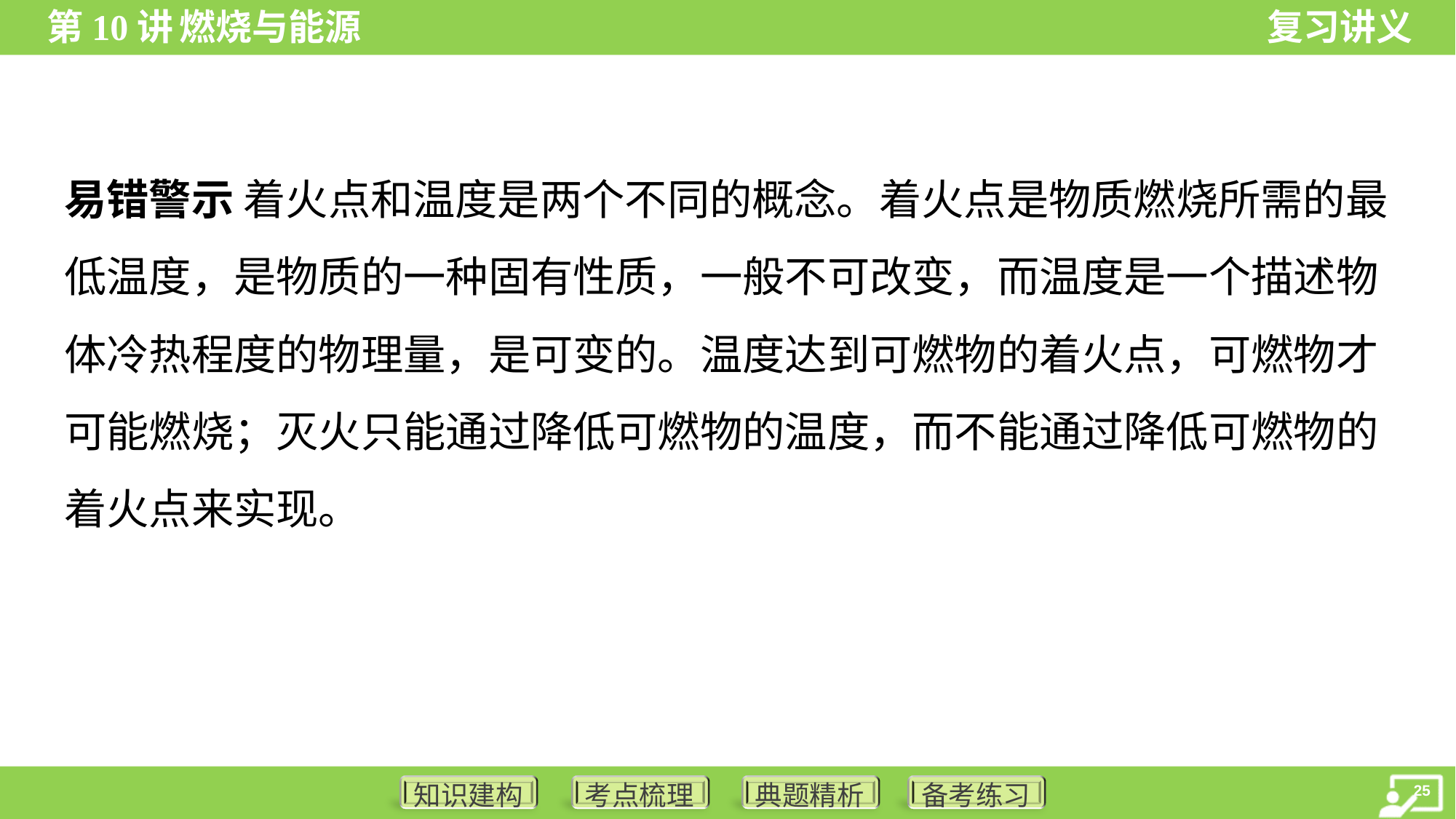

易错警示 着火点和温度是两个不同的概念。着火点是物质燃烧所需的最低温度，是物质的一种固有性质，一般不可改变，而温度是一个描述物体冷热程度的物理量，是可变的。温度达到可燃物的着火点，可燃物才可能燃烧；灭火只能通过降低可燃物的温度，而不能通过降低可燃物的着火点来实现。